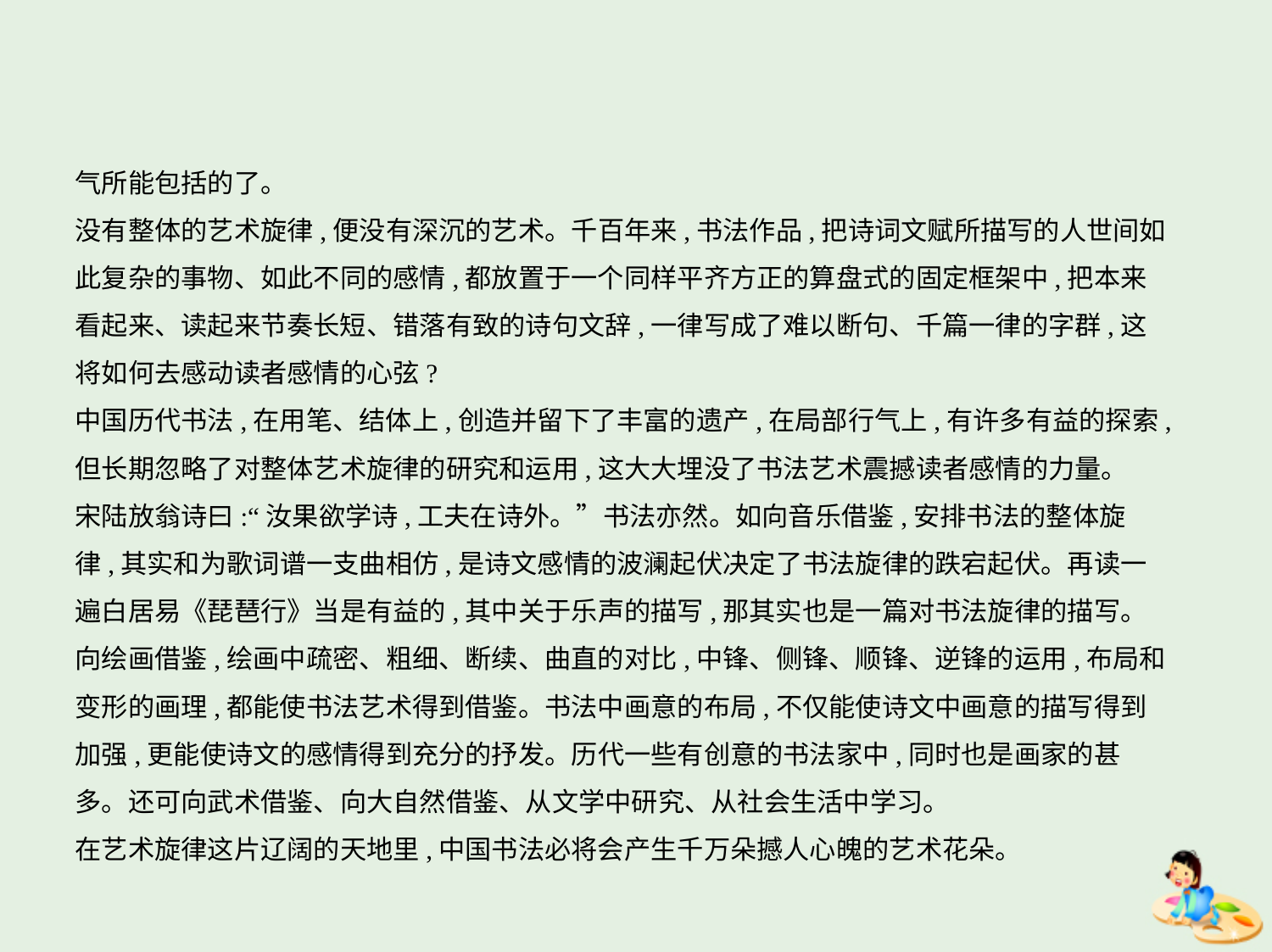

气所能包括的了。
没有整体的艺术旋律,便没有深沉的艺术。千百年来,书法作品,把诗词文赋所描写的人世间如
此复杂的事物、如此不同的感情,都放置于一个同样平齐方正的算盘式的固定框架中,把本来
看起来、读起来节奏长短、错落有致的诗句文辞,一律写成了难以断句、千篇一律的字群,这
将如何去感动读者感情的心弦?
中国历代书法,在用笔、结体上,创造并留下了丰富的遗产,在局部行气上,有许多有益的探索,
但长期忽略了对整体艺术旋律的研究和运用,这大大埋没了书法艺术震撼读者感情的力量。
宋陆放翁诗曰:“汝果欲学诗,工夫在诗外。”书法亦然。如向音乐借鉴,安排书法的整体旋
律,其实和为歌词谱一支曲相仿,是诗文感情的波澜起伏决定了书法旋律的跌宕起伏。再读一
遍白居易《琵琶行》当是有益的,其中关于乐声的描写,那其实也是一篇对书法旋律的描写。
向绘画借鉴,绘画中疏密、粗细、断续、曲直的对比,中锋、侧锋、顺锋、逆锋的运用,布局和
变形的画理,都能使书法艺术得到借鉴。书法中画意的布局,不仅能使诗文中画意的描写得到
加强,更能使诗文的感情得到充分的抒发。历代一些有创意的书法家中,同时也是画家的甚
多。还可向武术借鉴、向大自然借鉴、从文学中研究、从社会生活中学习。
在艺术旋律这片辽阔的天地里,中国书法必将会产生千万朵撼人心魄的艺术花朵。